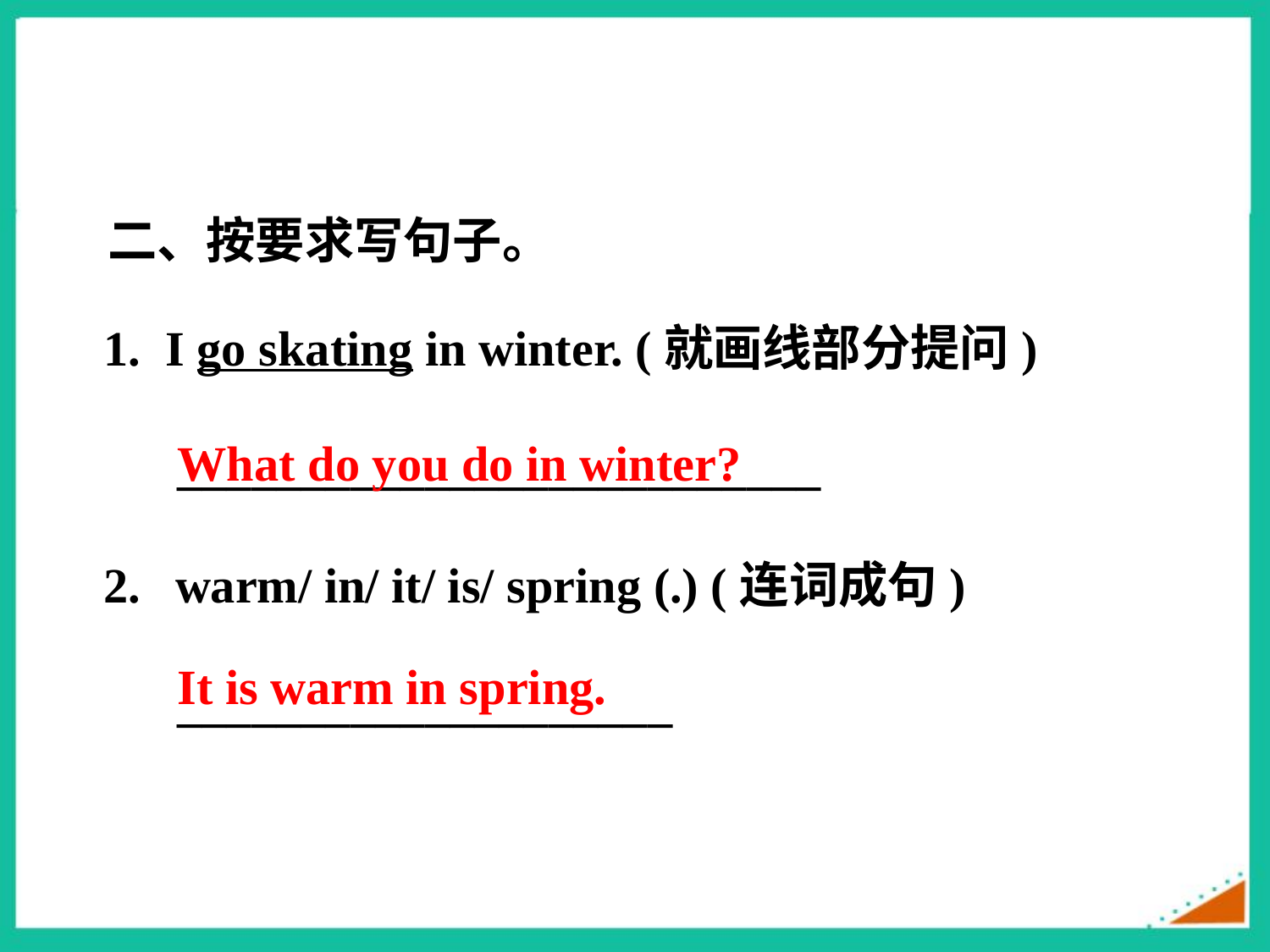

二、按要求写句子。
1.  I go skating in winter. (就画线部分提问)
      __________________________
warm/ in/ it/ is/ spring (.) (连词成句)
      ____________________
What do you do in winter?
It is warm in spring.